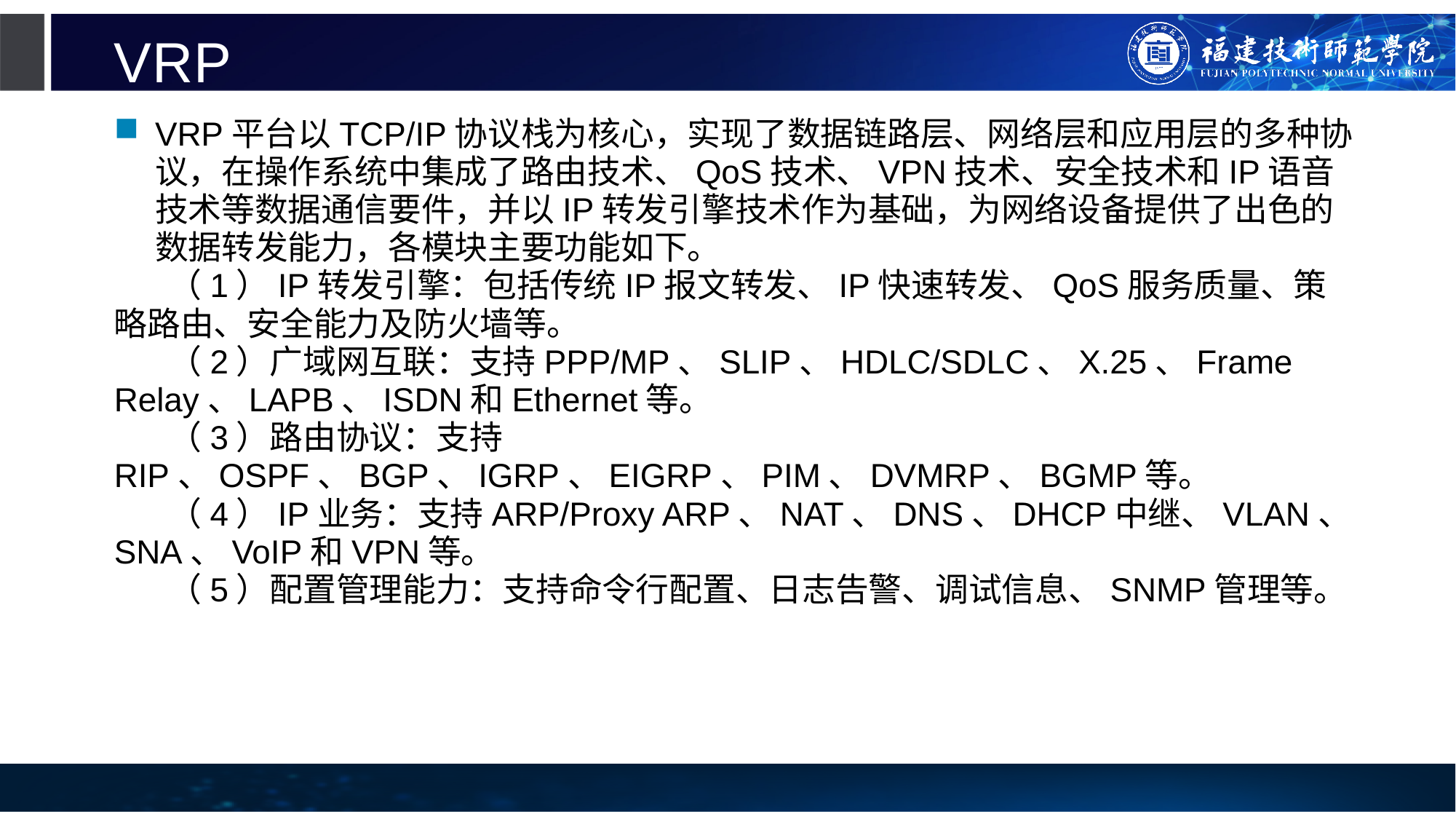

# VRP
VRP平台以TCP/IP协议栈为核心，实现了数据链路层、网络层和应用层的多种协议，在操作系统中集成了路由技术、QoS技术、VPN技术、安全技术和IP语音技术等数据通信要件，并以IP转发引擎技术作为基础，为网络设备提供了出色的数据转发能力，各模块主要功能如下。
（1）IP转发引擎：包括传统IP报文转发、IP快速转发、QoS服务质量、策略路由、安全能力及防火墙等。
（2）广域网互联：支持PPP/MP、SLIP、HDLC/SDLC、X.25、Frame Relay、LAPB、ISDN和Ethernet等。
（3）路由协议：支持RIP、OSPF、BGP、IGRP、EIGRP、PIM、DVMRP、BGMP等。
（4）IP业务：支持ARP/Proxy ARP、NAT、DNS、DHCP中继、VLAN、SNA、VoIP和VPN等。
（5）配置管理能力：支持命令行配置、日志告警、调试信息、SNMP管理等。